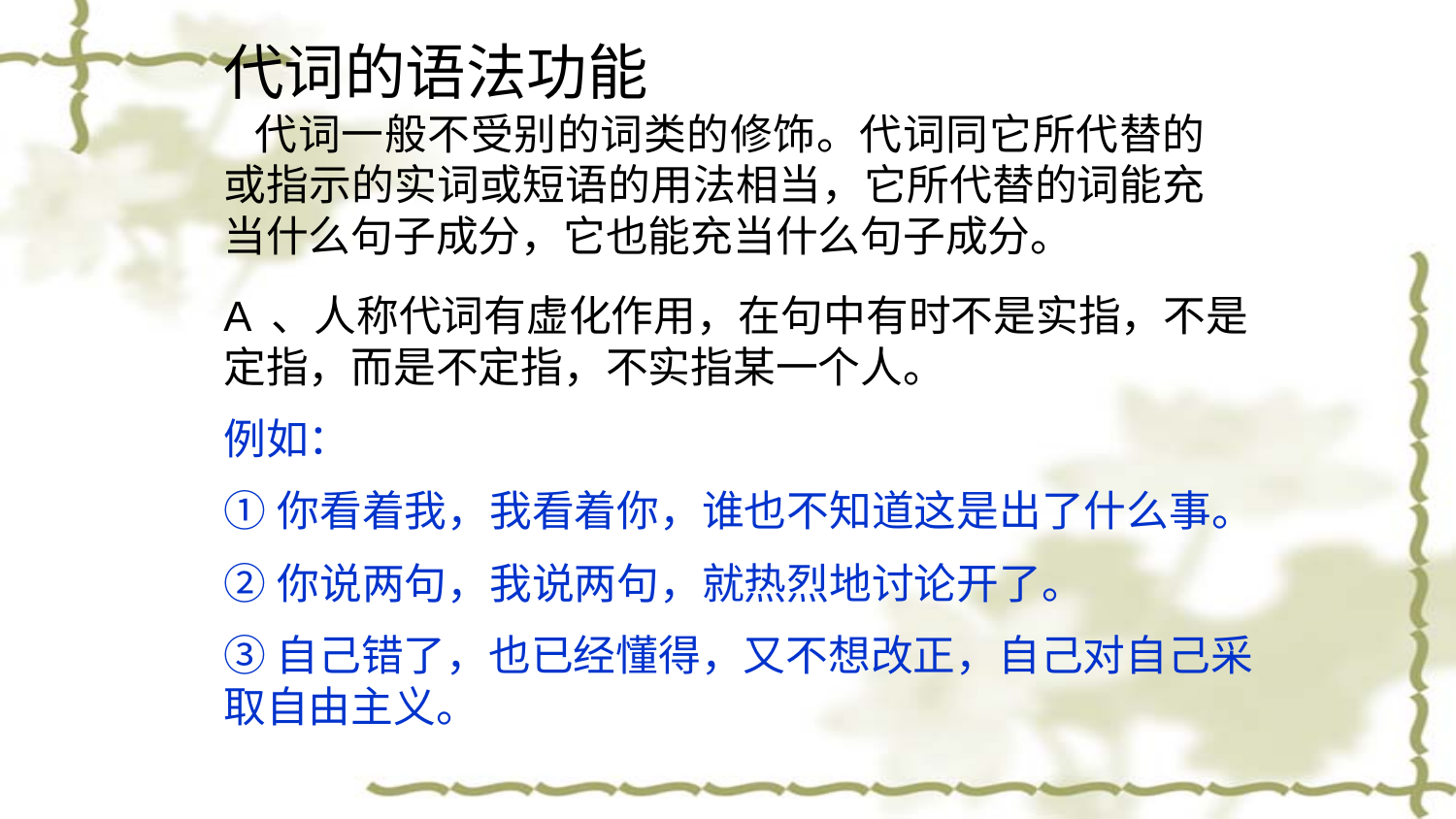

代词的语法功能
  代词一般不受别的词类的修饰。代词同它所代替的或指示的实词或短语的用法相当，它所代替的词能充当什么句子成分，它也能充当什么句子成分。
A 、人称代词有虚化作用，在句中有时不是实指，不是定指，而是不定指，不实指某一个人。
例如：
① 你看着我，我看着你，谁也不知道这是出了什么事。
② 你说两句，我说两句，就热烈地讨论开了。
③自己错了，也已经懂得，又不想改正，自己对自己采取自由主义。